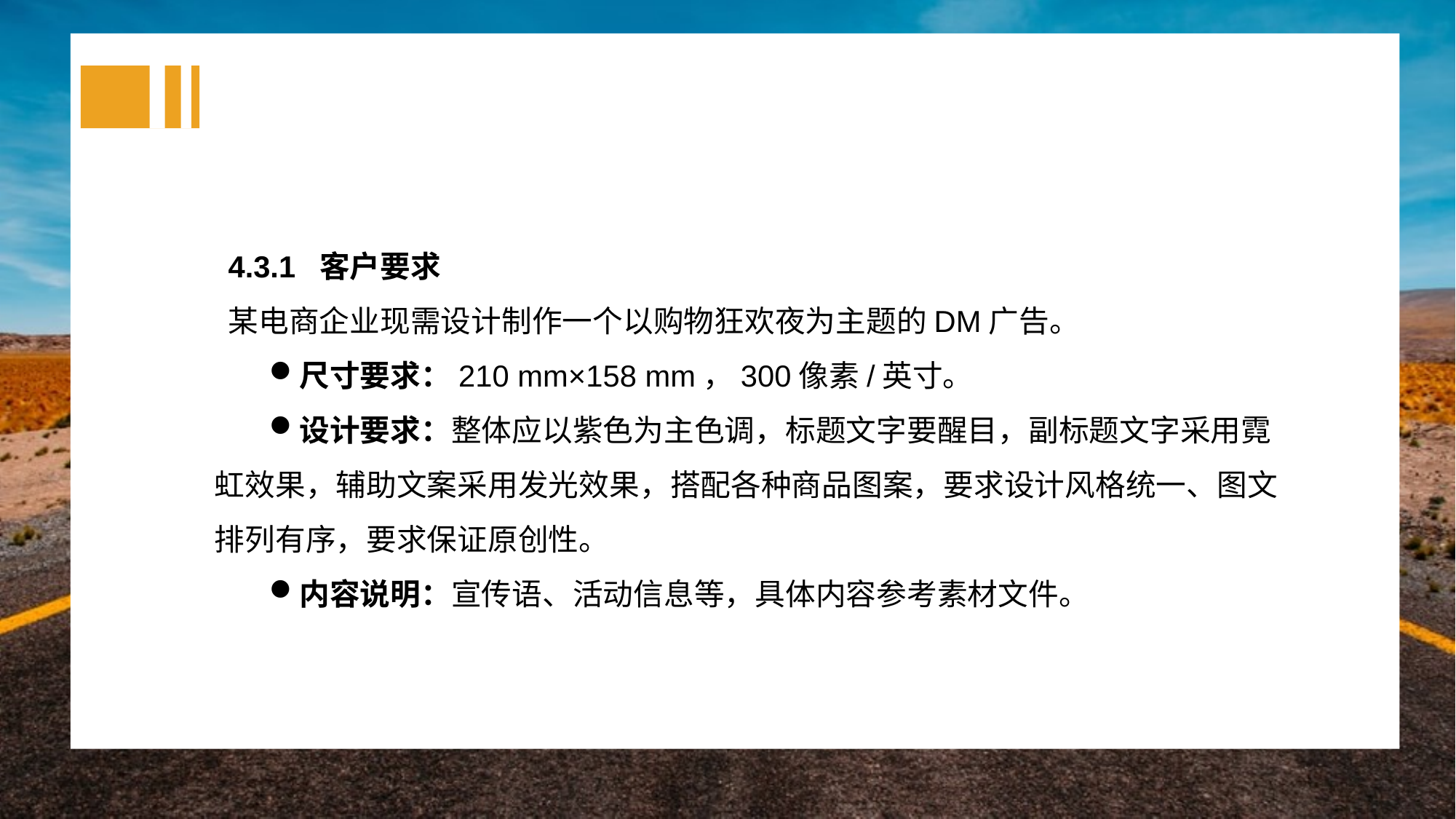

4.3.1  客户要求
某电商企业现需设计制作一个以购物狂欢夜为主题的DM广告。
尺寸要求：210 mm×158 mm，300像素/英寸。
设计要求：整体应以紫色为主色调，标题文字要醒目，副标题文字采用霓虹效果，辅助文案采用发光效果，搭配各种商品图案，要求设计风格统一、图文排列有序，要求保证原创性。
内容说明：宣传语、活动信息等，具体内容参考素材文件。